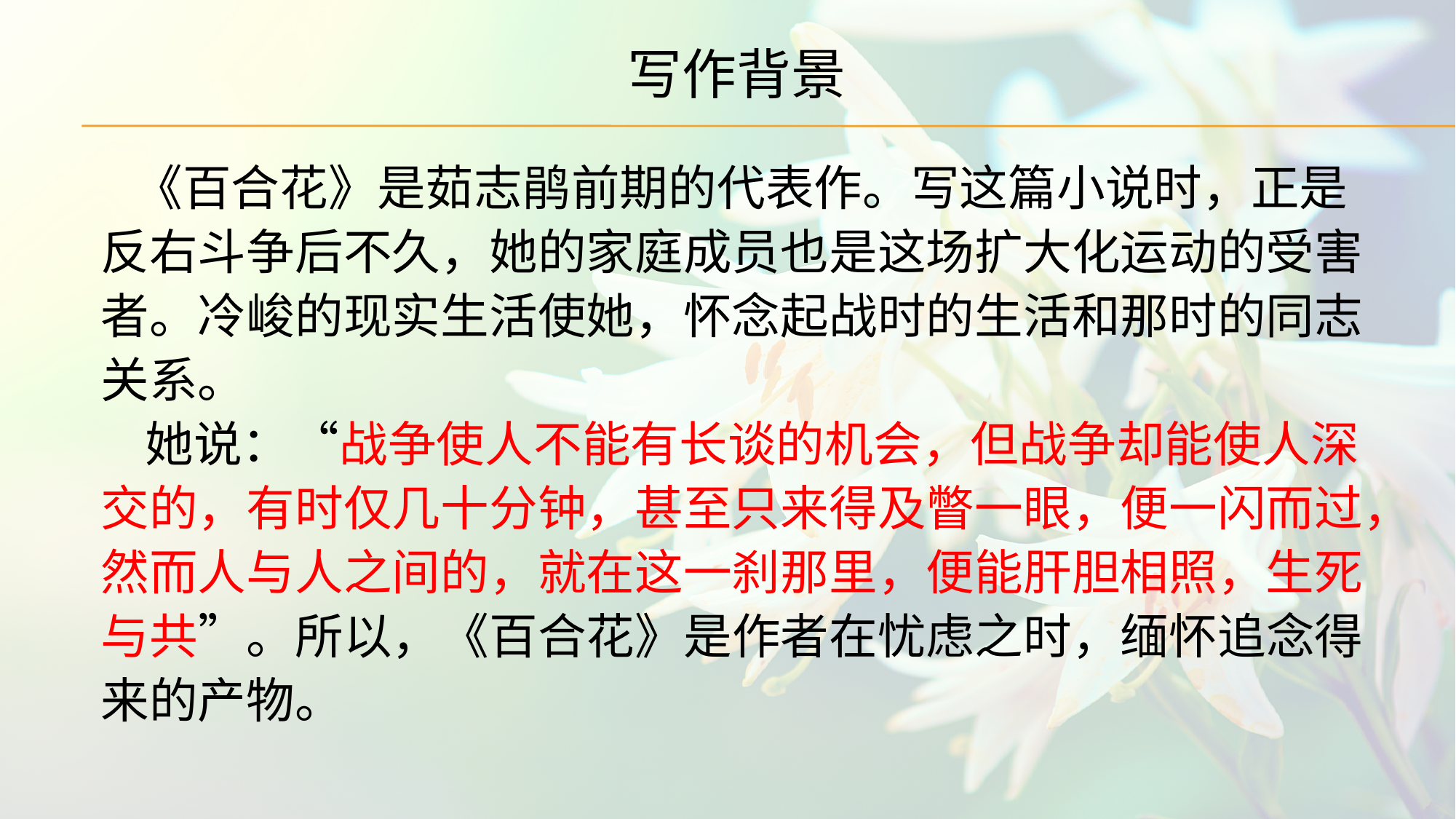

# 写作背景
  《百合花》是茹志鹃前期的代表作。写这篇小说时，正是反右斗争后不久，她的家庭成员也是这场扩大化运动的受害者。冷峻的现实生活使她，怀念起战时的生活和那时的同志关系。
   她说：“战争使人不能有长谈的机会，但战争却能使人深交的，有时仅几十分钟，甚至只来得及瞥一眼，便一闪而过，然而人与人之间的，就在这一刹那里，便能肝胆相照，生死与共”。所以，《百合花》是作者在忧虑之时，缅怀追念得来的产物。